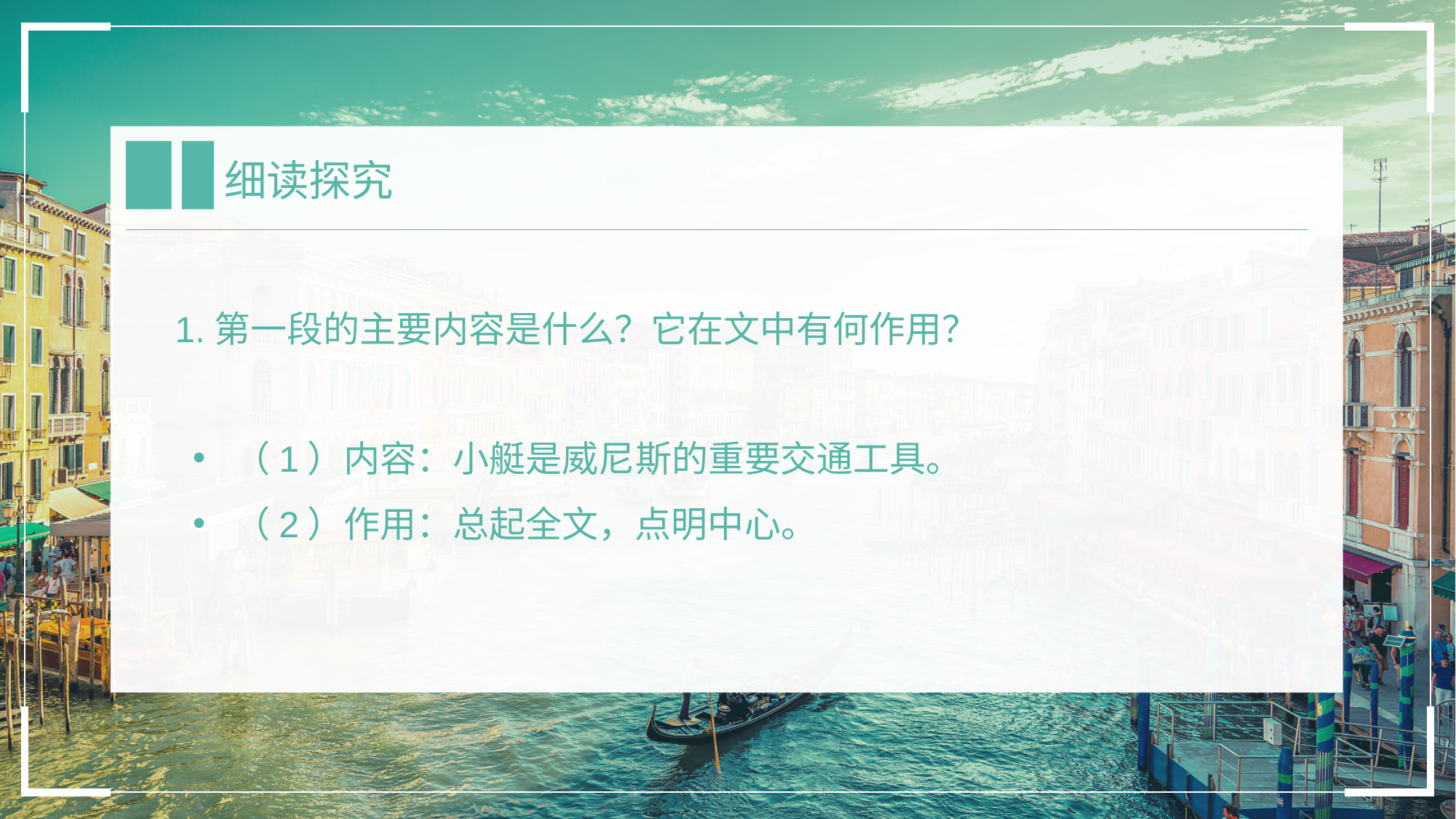

细读探究
 1.第一段的主要内容是什么？它在文中有何作用？
（1）内容：小艇是威尼斯的重要交通工具。
（2）作用：总起全文，点明中心。